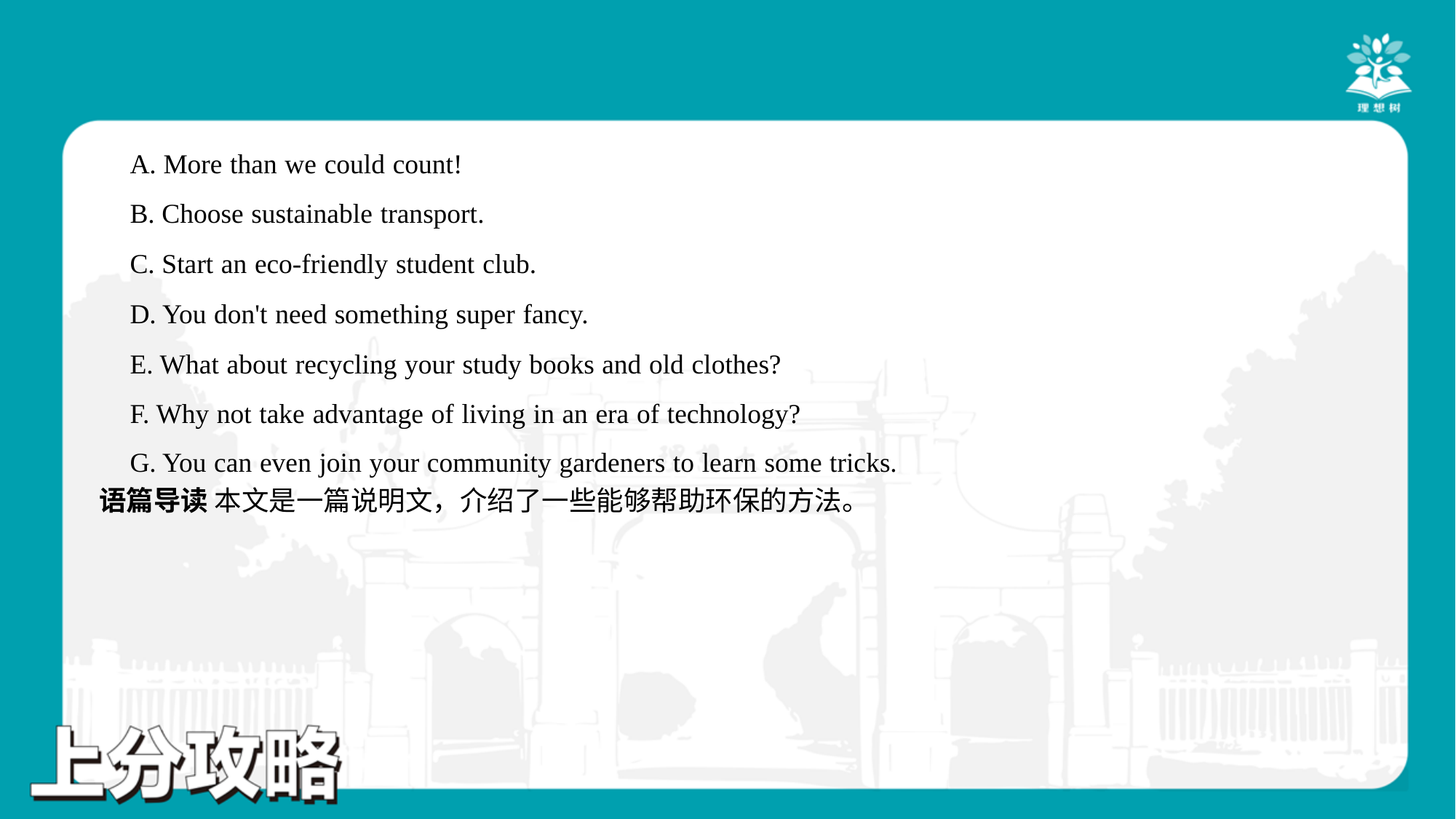

A. More than we could count!
    B. Choose sustainable transport.
    C. Start an eco-friendly student club.
    D. You don't need something super fancy.
    E. What about recycling your study books and old clothes?
    F. Why not take advantage of living in an era of technology?
    G. You can even join your community gardeners to learn some tricks.#7
语篇导读 本文是一篇说明文，介绍了一些能够帮助环保的方法。